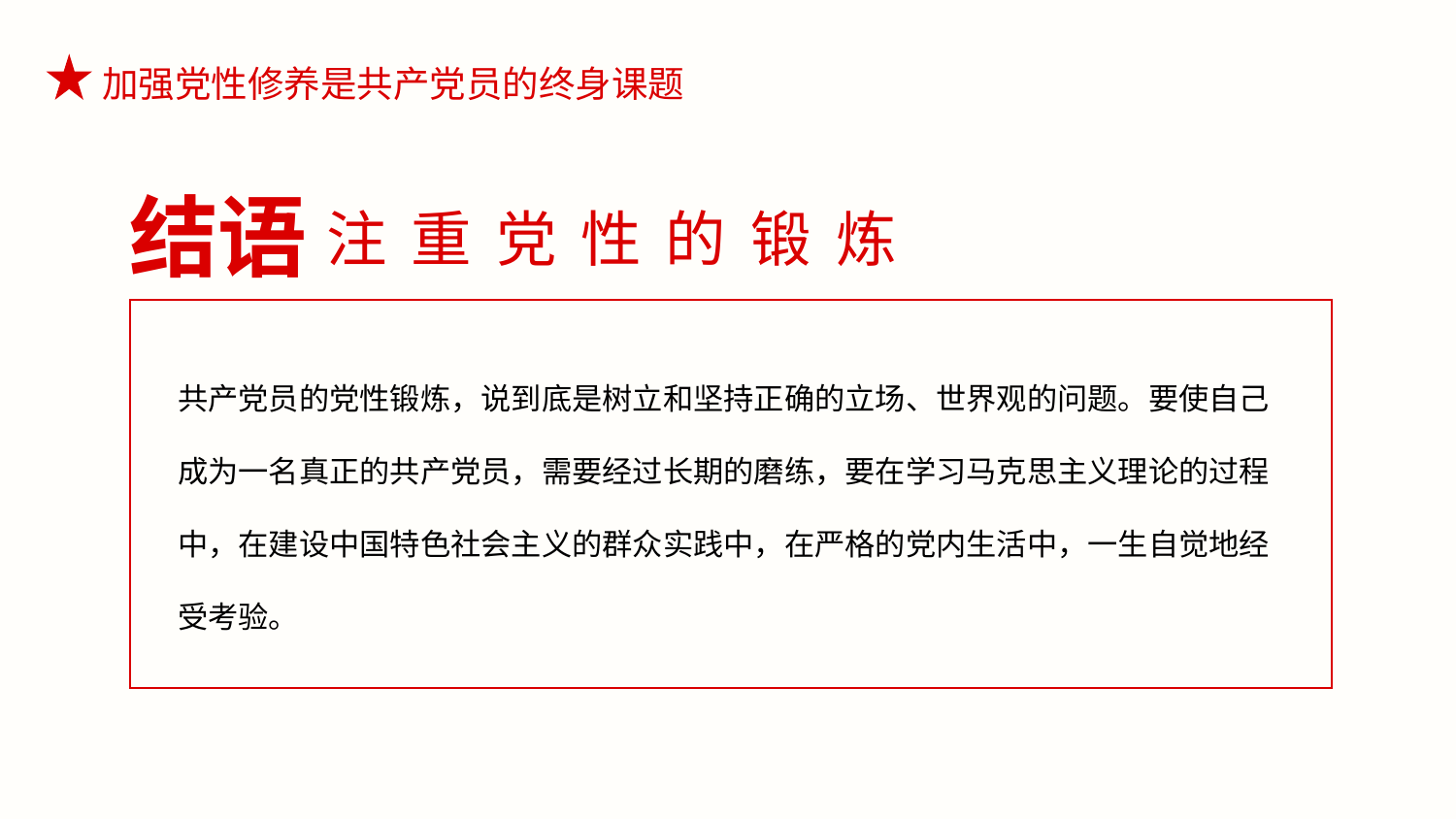

结语
注重党性的锻炼

共产党员的党性锻炼，说到底是树立和坚持正确的立场、世界观的问题。要使自己成为一名真正的共产党员，需要经过长期的磨练，要在学习马克思主义理论的过程中，在建设中国特色社会主义的群众实践中，在严格的党内生活中，一生自觉地经受考验。